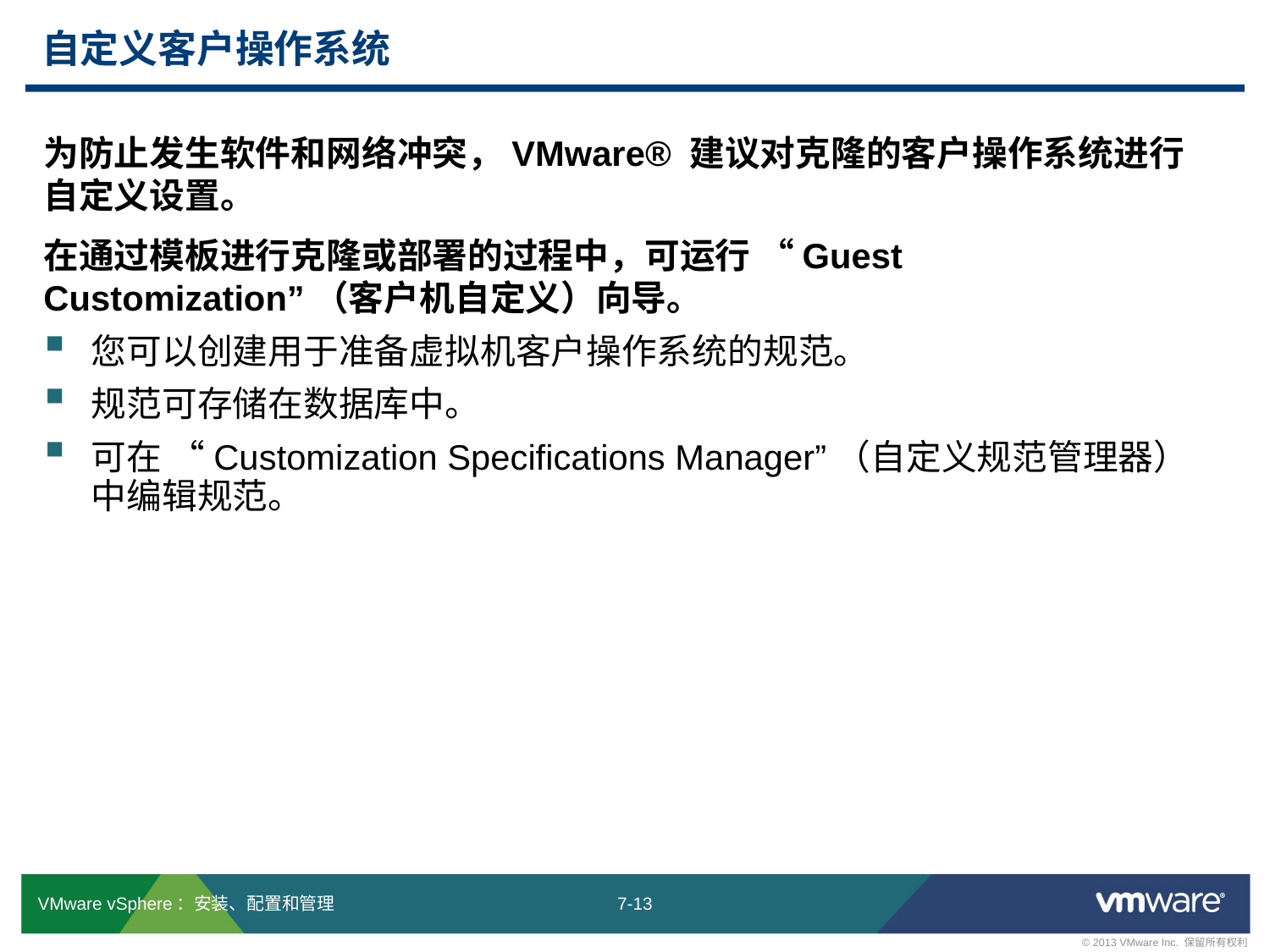

# 自定义客户操作系统
为防止发生软件和网络冲突，VMware® 建议对克隆的客户操作系统进行
自定义设置。
在通过模板进行克隆或部署的过程中，可运行 “Guest Customization”（客户机自定义）向导。
您可以创建用于准备虚拟机客户操作系统的规范。
规范可存储在数据库中。
可在 “Customization Specifications Manager”（自定义规范管理器）
中编辑规范。